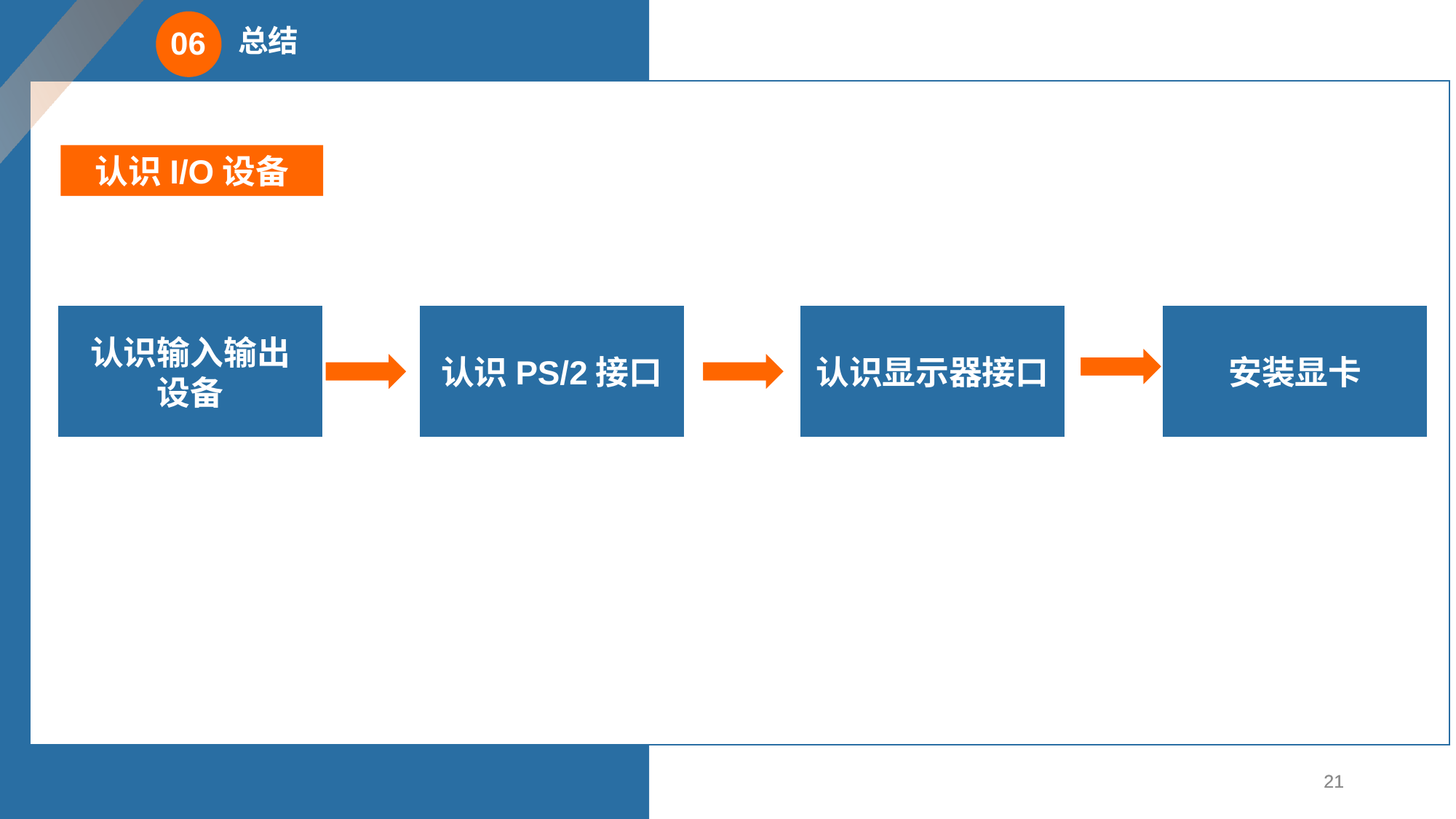

总结
06
认识I/O设备
认识输入输出
设备
认识PS/2接口
认识显示器接口
安装显卡